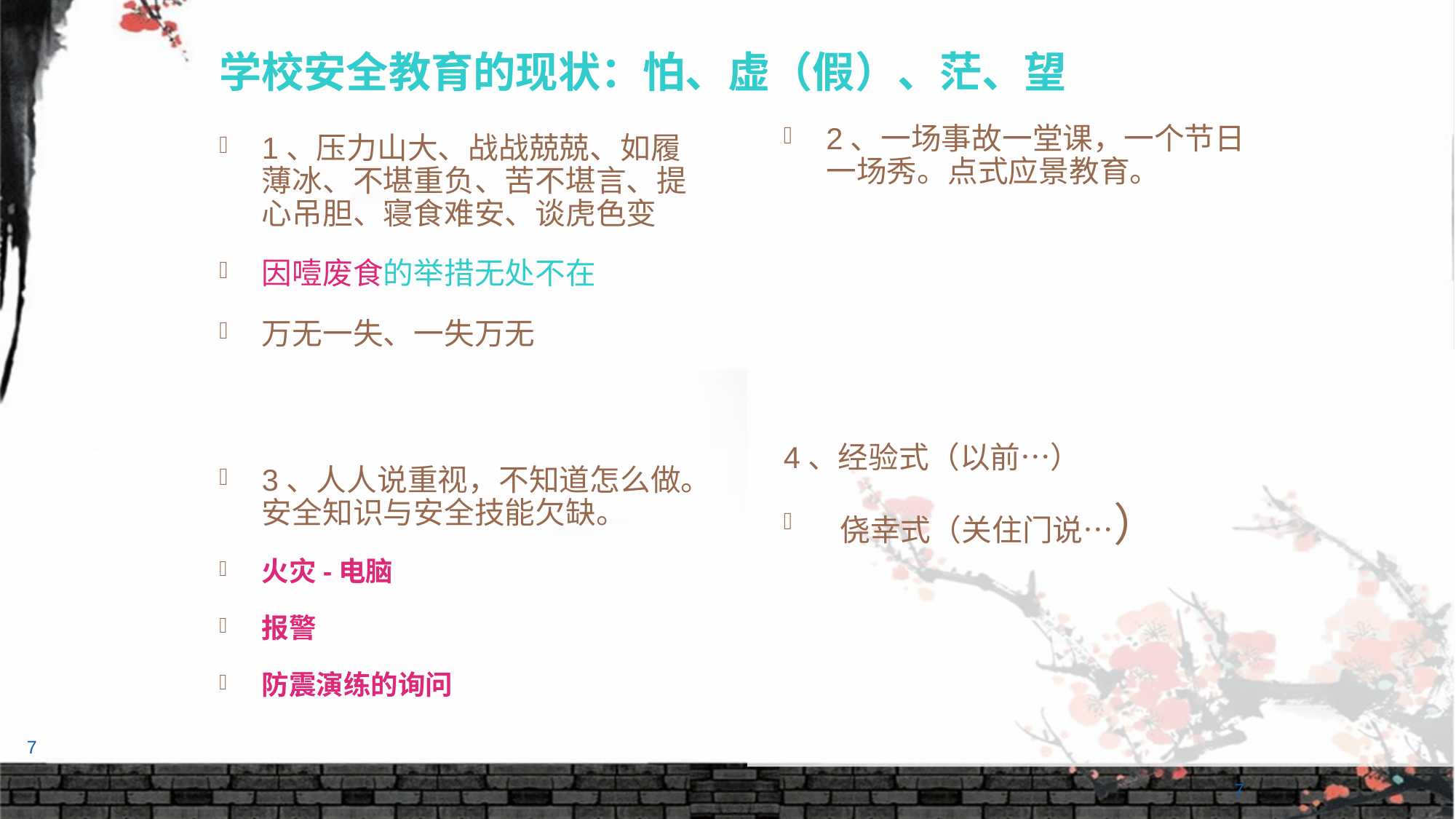

学校安全教育的现状：怕、虚（假）、茫、望
2、一场事故一堂课，一个节日一场秀。点式应景教育。
# 1、压力山大、战战兢兢、如履薄冰、不堪重负、苦不堪言、提心吊胆、寝食难安、谈虎色变
因噎废食的举措无处不在
万无一失、一失万无

4、经验式（以前…）
 侥幸式（关住门说…）

3、人人说重视，不知道怎么做。安全知识与安全技能欠缺。
火灾-电脑
报警
防震演练的询问
7
7